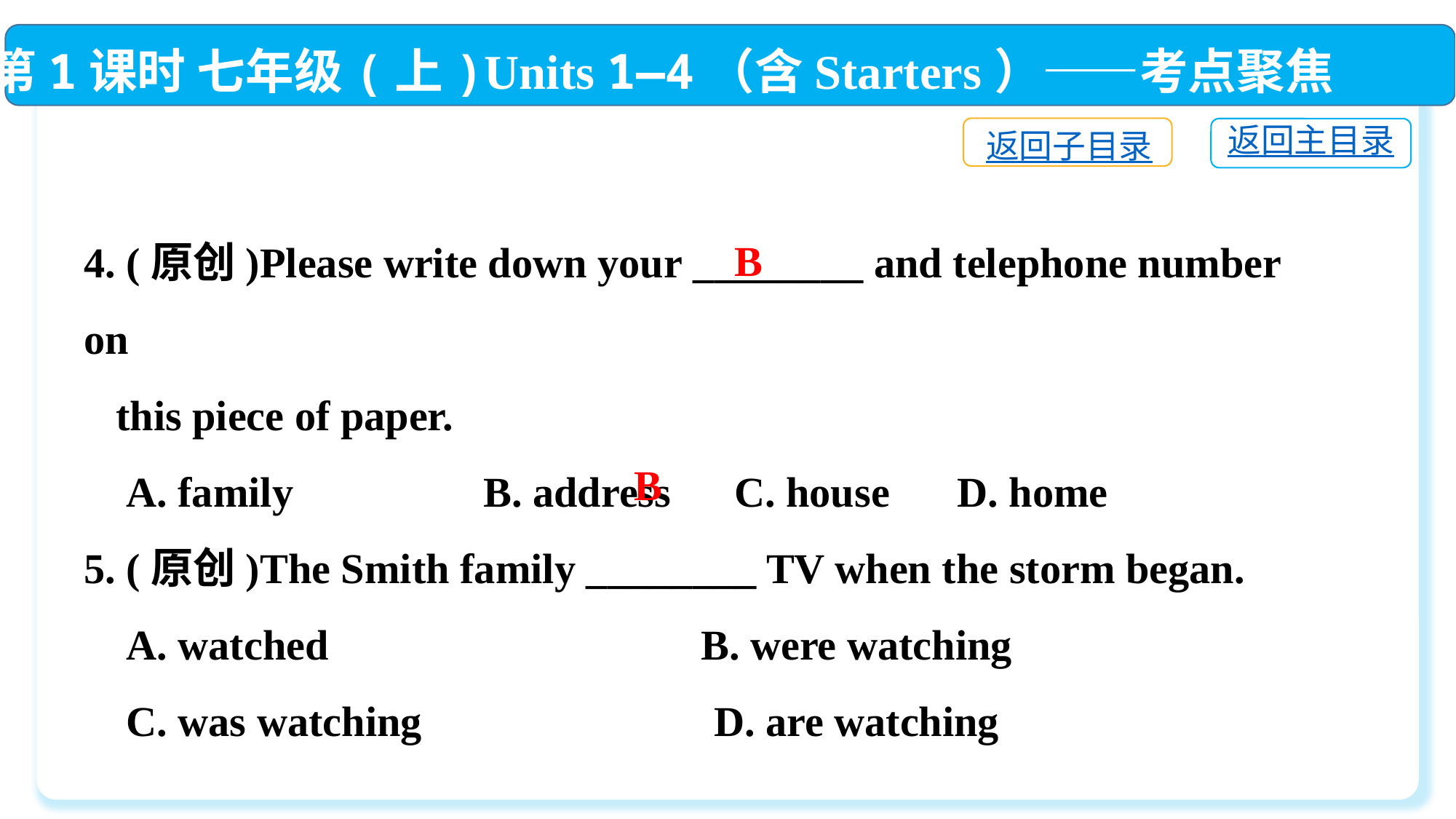

第1课时 七年级(上)Units 1—4（含Starters）——考点聚焦

返回子目录
返回主目录
4. (原创)Please write down your ________ and telephone number on
   this piece of paper.
    A. family　　　　B. address      C. house	D. home
5. (原创)The Smith family ________ TV when the storm began.
    A. watched　	                             B. were watching
    C. was watching　	                   D. are watching

B
B